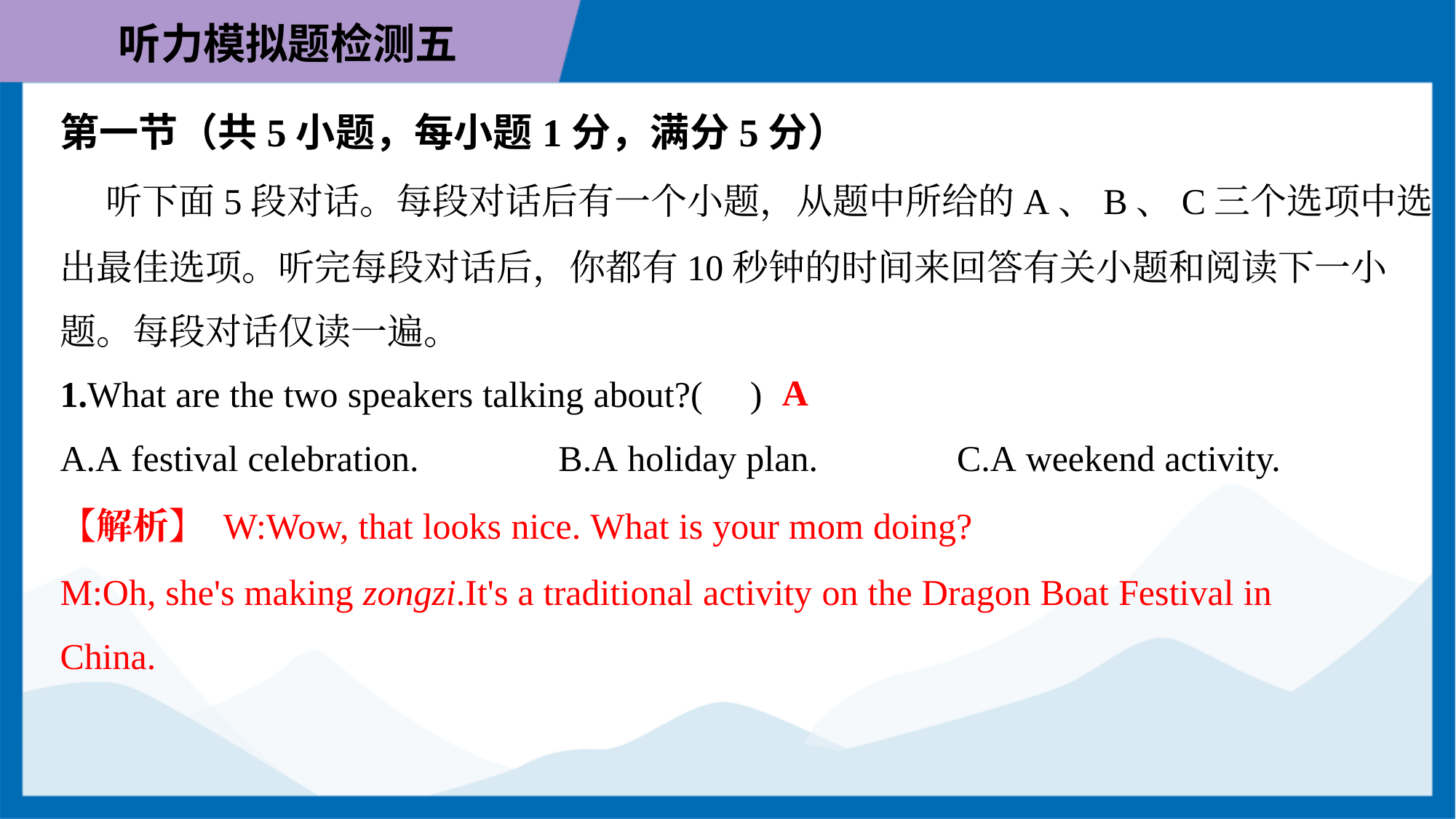

第一节（共5小题，每小题1分，满分5分）
    听下面5段对话。每段对话后有一个小题，从题中所给的A、B、C三个选项中选
出最佳选项。听完每段对话后，你都有10秒钟的时间来回答有关小题和阅读下一小
题。每段对话仅读一遍。
A
1.What are the two speakers talking about?(     )
A.A festival celebration.	B.A holiday plan.	C.A weekend activity.
【解析】 W:Wow, that looks nice. What is your mom doing?
M:Oh, she's making zongzi.It's a traditional activity on the Dragon Boat Festival in
China.